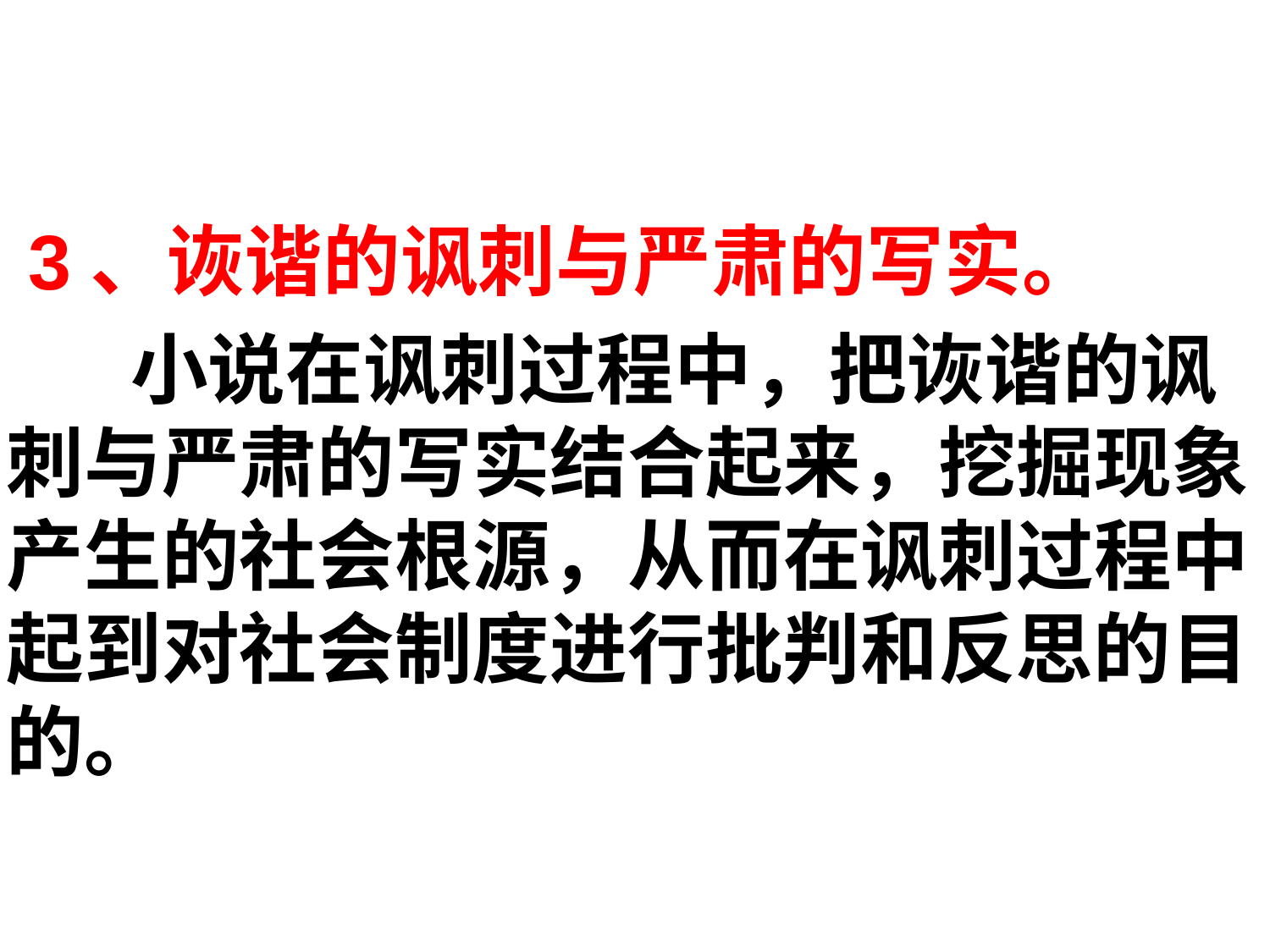

3、诙谐的讽刺与严肃的写实。
      小说在讽刺过程中，把诙谐的讽刺与严肃的写实结合起来，挖掘现象产生的社会根源，从而在讽刺过程中起到对社会制度进行批判和反思的目的。